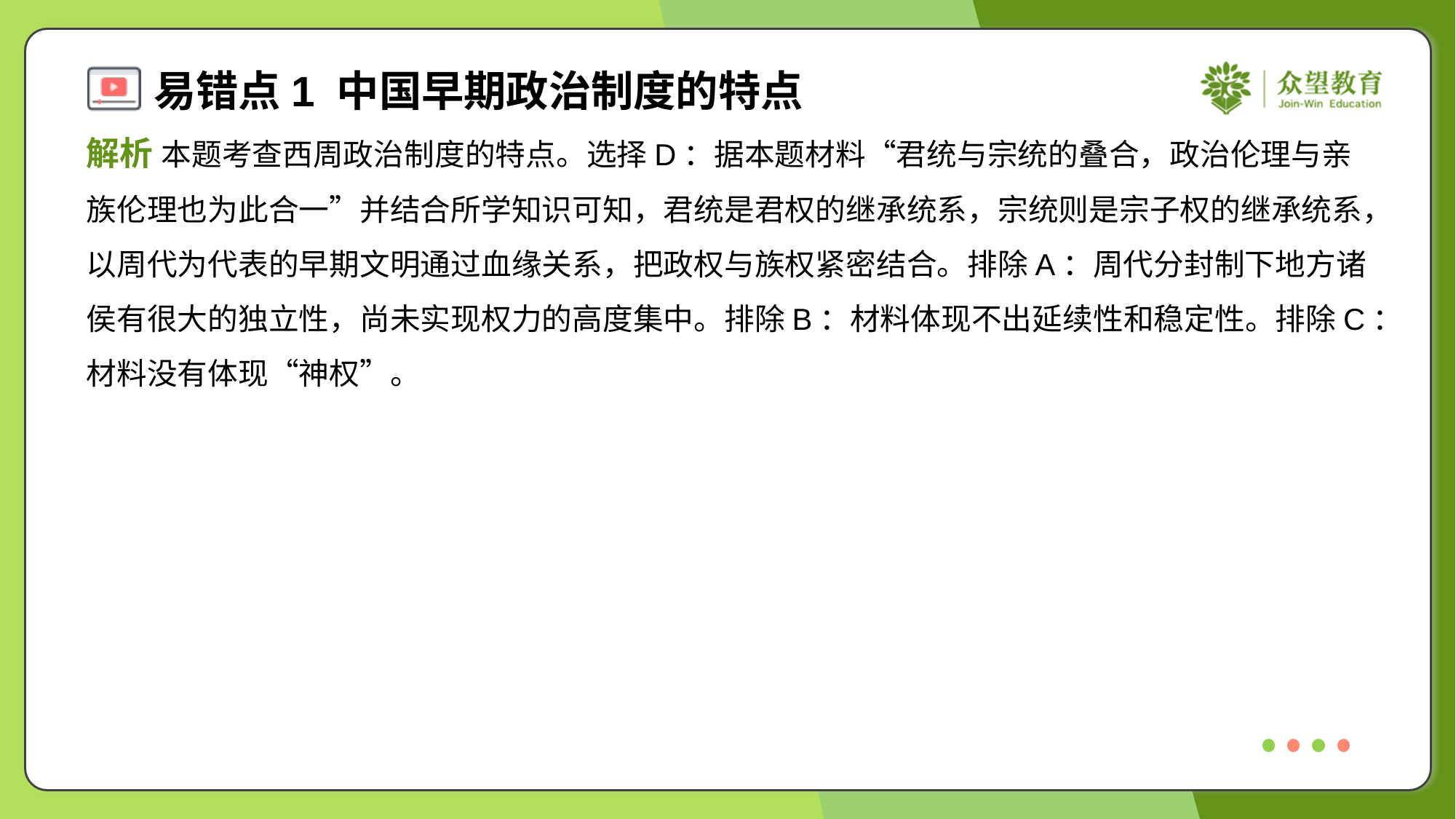

解析 本题考查西周政治制度的特点。选择D：据本题材料“君统与宗统的叠合，政治伦理与亲
族伦理也为此合一”并结合所学知识可知，君统是君权的继承统系，宗统则是宗子权的继承统系，
以周代为代表的早期文明通过血缘关系，把政权与族权紧密结合。排除A：周代分封制下地方诸
侯有很大的独立性，尚未实现权力的高度集中。排除B：材料体现不出延续性和稳定性。排除C：
材料没有体现“神权”。